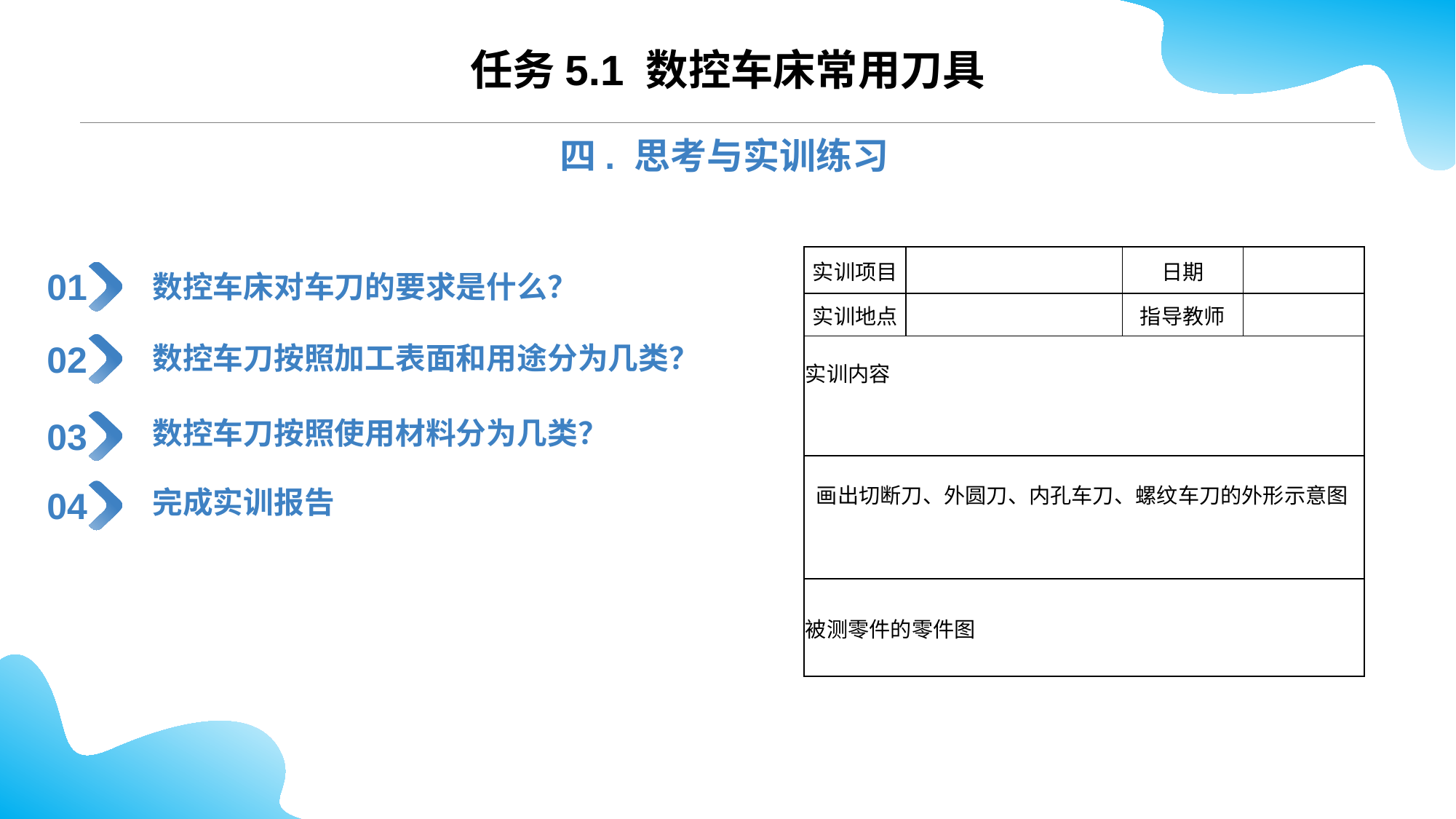

任务5.1 数控车床常用刀具
四. 思考与实训练习
数控车床对车刀的要求是什么？
| 实训项目 |  | 日期 |  |
| --- | --- | --- | --- |
| 实训地点 |  | 指导教师 |  |
| 实训内容 |  |  |  |
| 画出切断刀、外圆刀、内孔车刀、螺纹车刀的外形示意图 |  |  |  |
| 被测零件的零件图 |  |  |  |
01

数控车刀按照加工表面和用途分为几类？
02

数控车刀按照使用材料分为几类？
03

完成实训报告
04